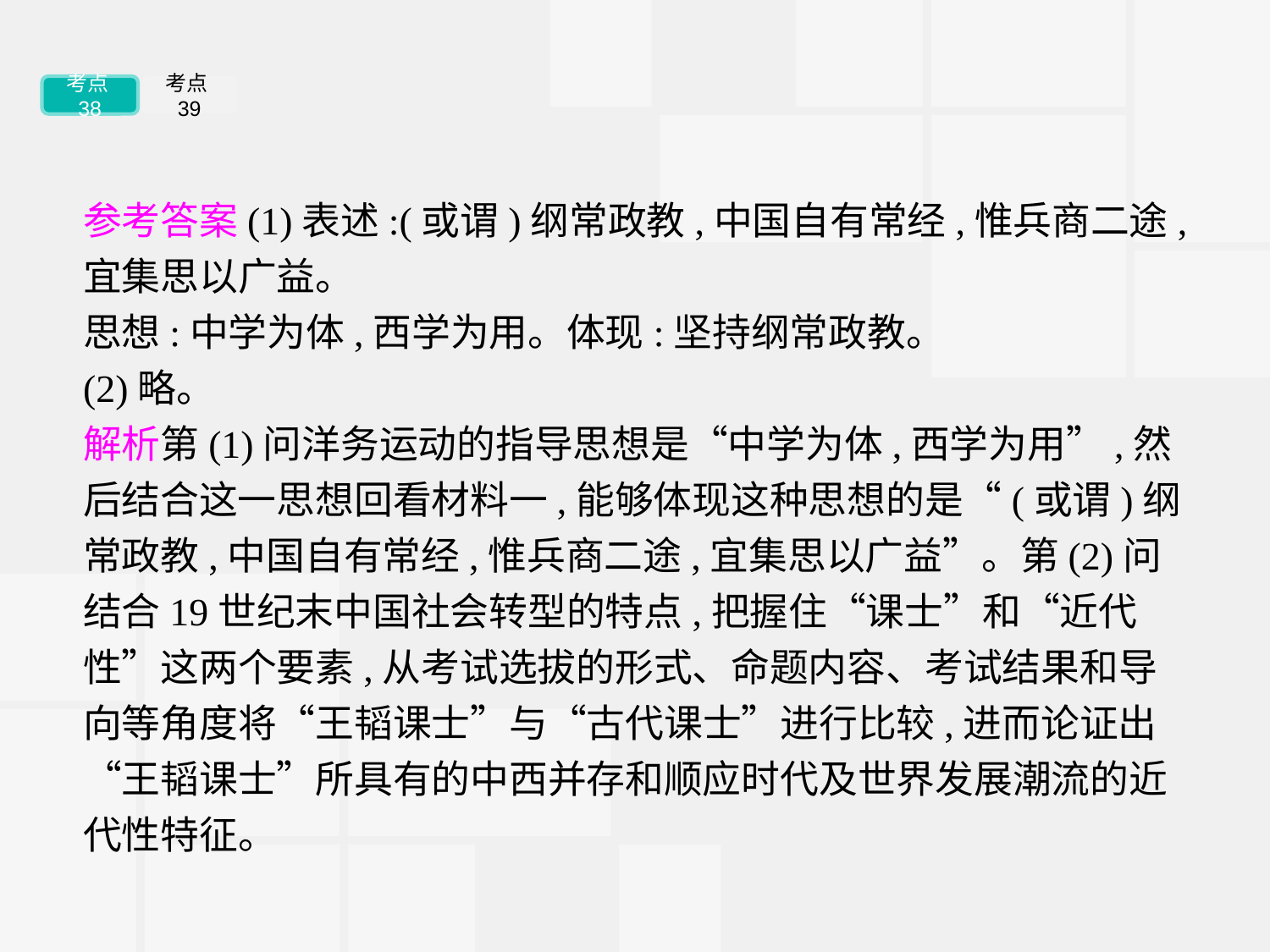

考点38
考点39
参考答案(1)表述:(或谓)纲常政教,中国自有常经,惟兵商二途,宜集思以广益。
思想:中学为体,西学为用。体现:坚持纲常政教。
(2)略。
解析第(1)问洋务运动的指导思想是“中学为体,西学为用”,然后结合这一思想回看材料一,能够体现这种思想的是“(或谓)纲常政教,中国自有常经,惟兵商二途,宜集思以广益”。第(2)问结合19世纪末中国社会转型的特点,把握住“课士”和“近代性”这两个要素,从考试选拔的形式、命题内容、考试结果和导向等角度将“王韬课士”与“古代课士”进行比较,进而论证出“王韬课士”所具有的中西并存和顺应时代及世界发展潮流的近代性特征。